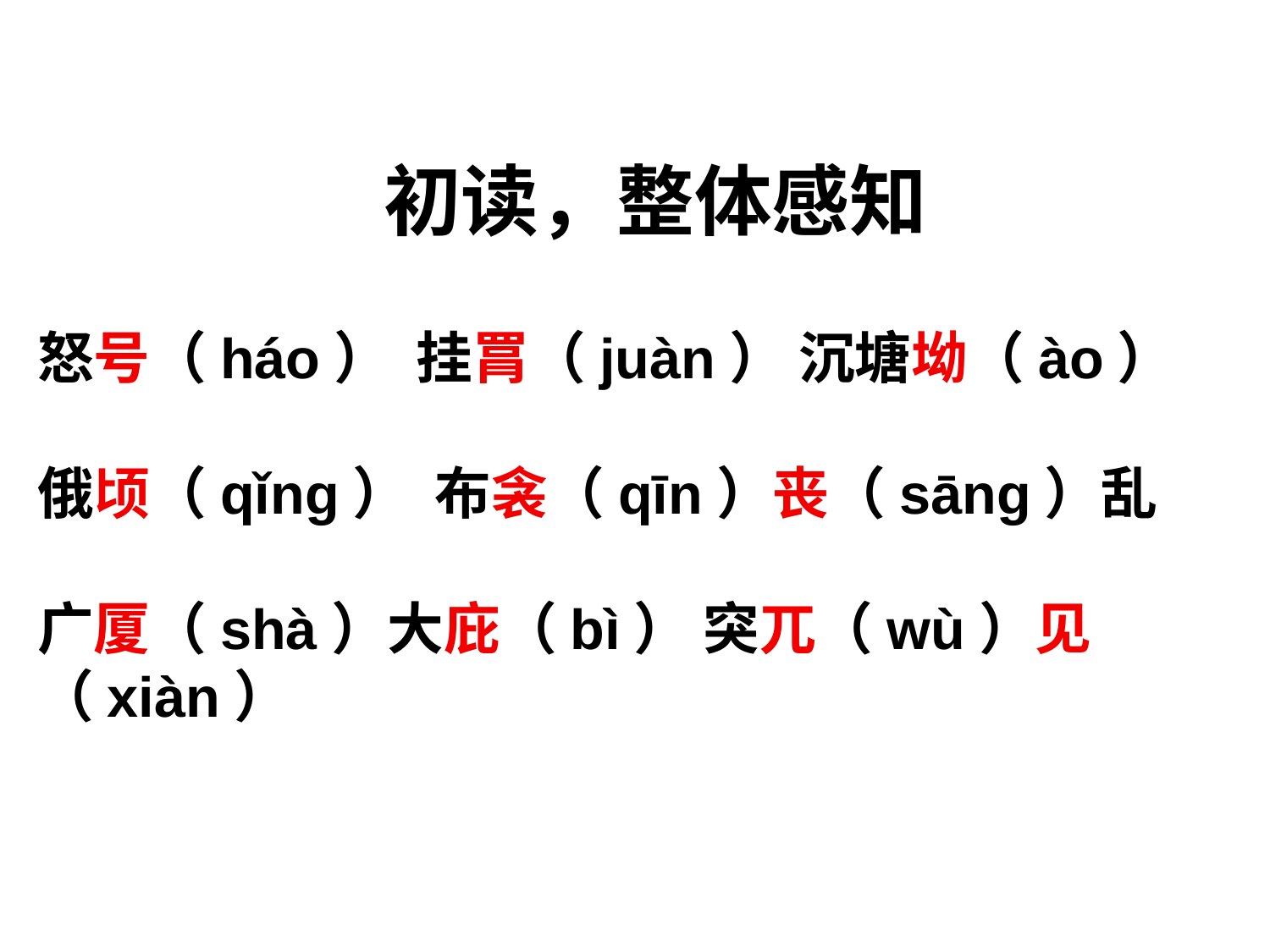

初读，整体感知
怒号（háo）  挂罥（juàn） 沉塘坳（ào）

俄顷（qǐng）  布衾（qīn）丧（sāng）乱

广厦（shà）大庇（bì） 突兀（wù）见（xiàn）